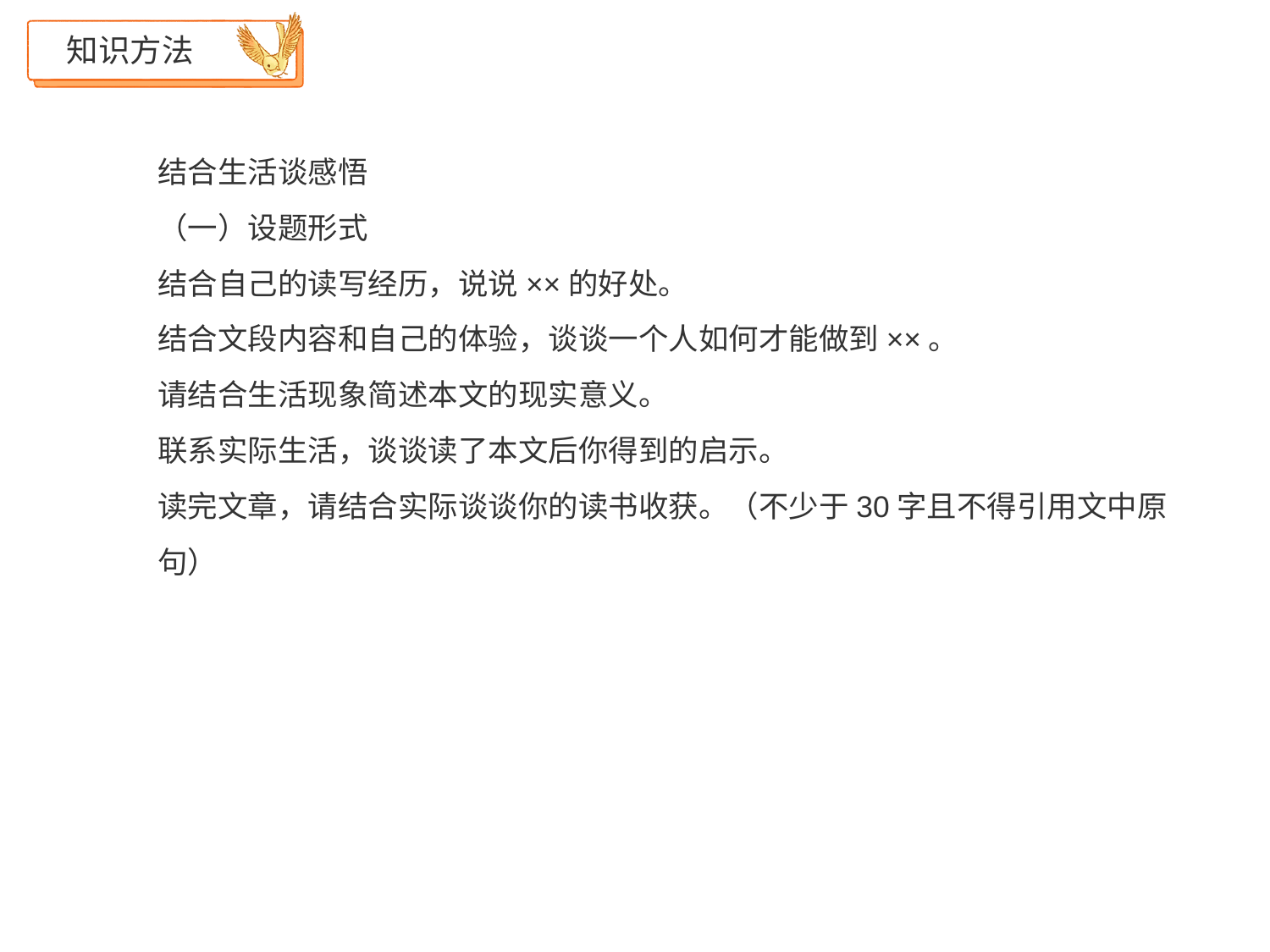

# 知识方法
结合生活谈感悟
（一）设题形式
结合自己的读写经历，说说××的好处。
结合文段内容和自己的体验，谈谈一个人如何才能做到××。
请结合生活现象简述本文的现实意义。
联系实际生活，谈谈读了本文后你得到的启示。
读完文章，请结合实际谈谈你的读书收获。（不少于30字且不得引用文中原
句）